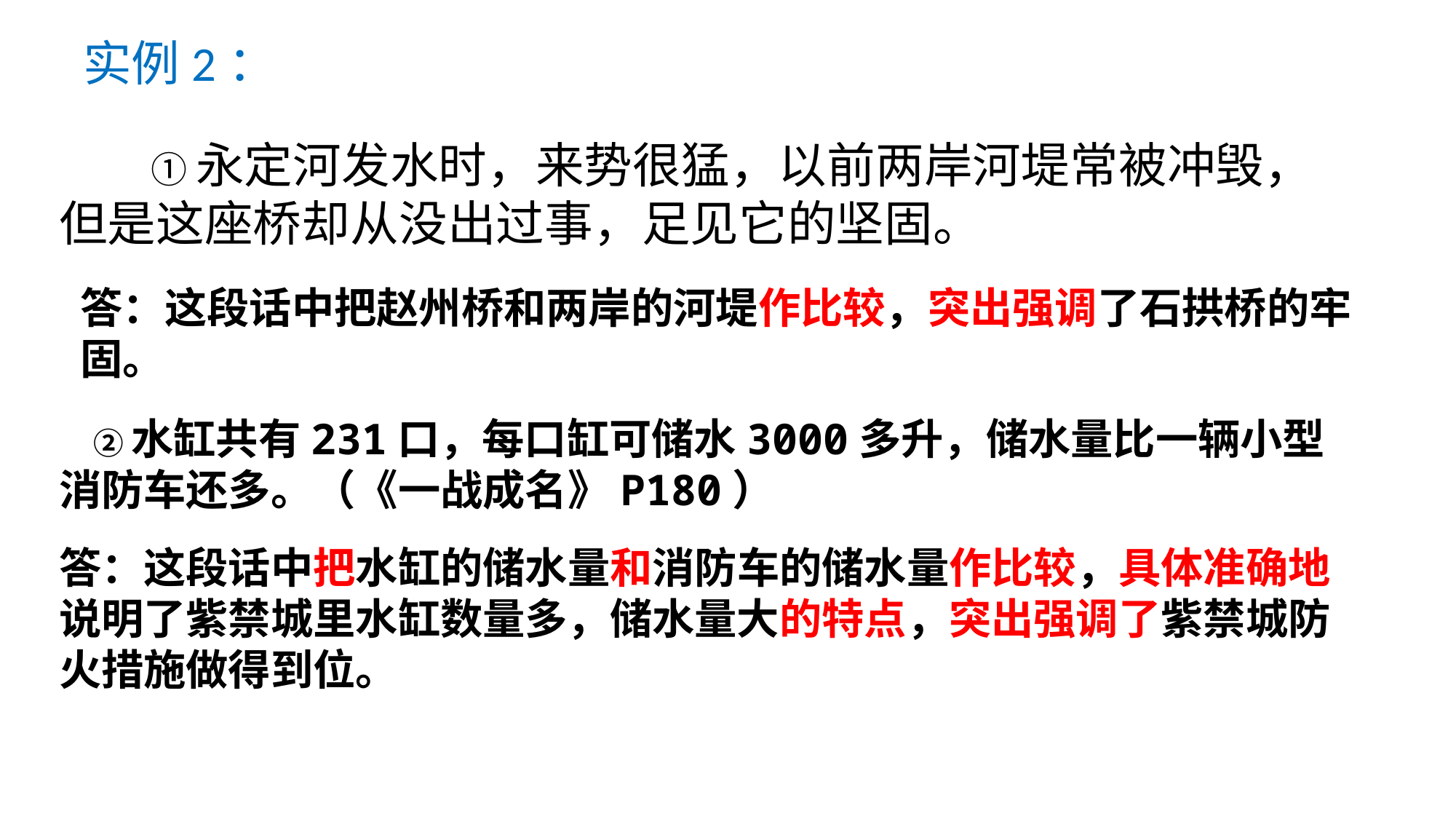

实例2：

         ①永定河发水时，来势很猛，以前两岸河堤常被冲毁，但是这座桥却从没出过事，足见它的坚固。
答：这段话中把赵州桥和两岸的河堤作比较，突出强调了石拱桥的牢固。
     ②水缸共有231口，每口缸可储水3000多升，储水量比一辆小型消防车还多。（《一战成名》P180）
答：这段话中把水缸的储水量和消防车的储水量作比较，具体准确地说明了紫禁城里水缸数量多，储水量大的特点，突出强调了紫禁城防火措施做得到位。